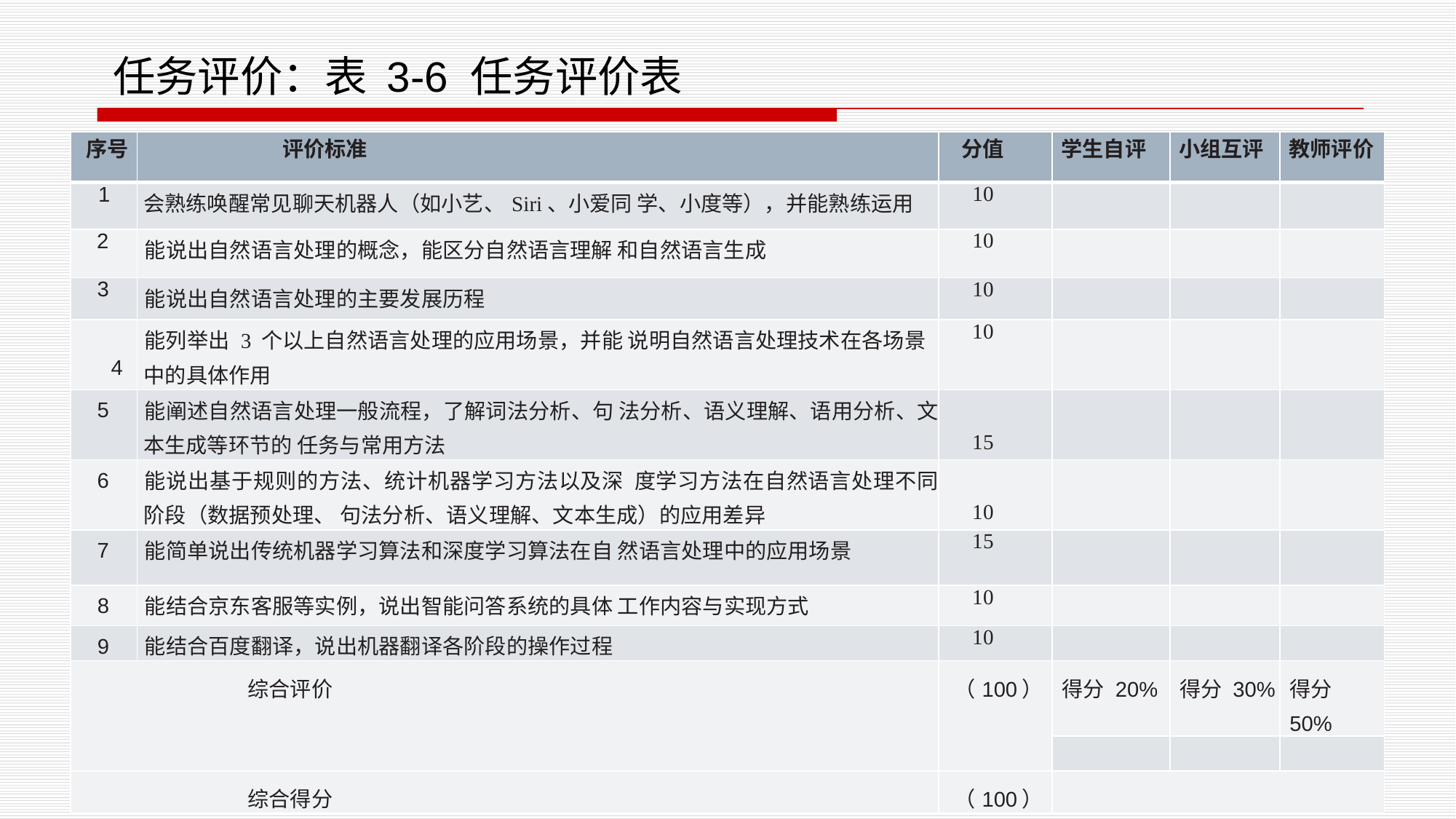

任务评价：表 3-6 任务评价表
| 序号 | 评价标准 | 分值 | 学生自评 | 小组互评 | 教师评价 |
| --- | --- | --- | --- | --- | --- |
| 1 | 会熟练唤醒常见聊天机器人（如小艺、Siri、小爱同 学、小度等），并能熟练运用 | 10 |  |  |  |
| 2 | 能说出自然语言处理的概念，能区分自然语言理解 和自然语言生成 | 10 |  |  |  |
| 3 | 能说出自然语言处理的主要发展历程 | 10 |  |  |  |
| 4 | 能列举出 3 个以上自然语言处理的应用场景，并能 说明自然语言处理技术在各场景中的具体作用 | 10 |  |  |  |
| 5 | 能阐述自然语言处理一般流程，了解词法分析、句 法分析、语义理解、语用分析、文本生成等环节的 任务与常用方法 | 15 |  |  |  |
| 6 | 能说出基于规则的方法、统计机器学习方法以及深 度学习方法在自然语言处理不同阶段（数据预处理、 句法分析、语义理解、文本生成）的应用差异 | 10 |  |  |  |
| 7 | 能简单说出传统机器学习算法和深度学习算法在自 然语言处理中的应用场景 | 15 |  |  |  |
| 8 | 能结合京东客服等实例，说出智能问答系统的具体 工作内容与实现方式 | 10 |  |  |  |
| 9 | 能结合百度翻译，说出机器翻译各阶段的操作过程 | 10 |  |  |  |
| 综合评价 |  | （100） | 得分 20% | 得分 30% | 得分 50% |
|  |  |  |  |  |  |
| 综合得分 |  | （100） |  |  |  |
61